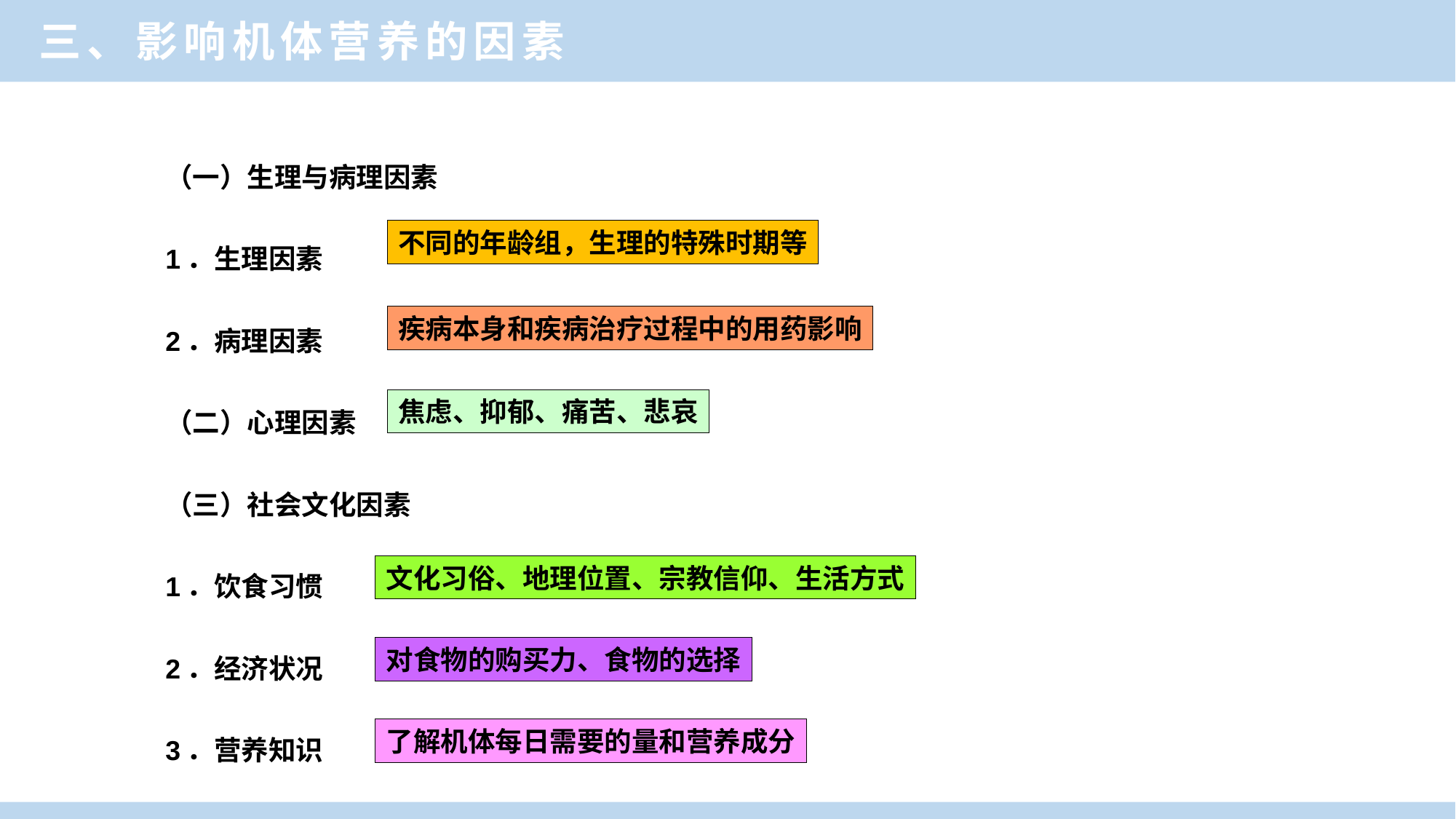

三、影响机体营养的因素
（一）生理与病理因素
1．生理因素
2．病理因素
（二）心理因素
（三）社会文化因素
1．饮食习惯
2．经济状况
3．营养知识
不同的年龄组，生理的特殊时期等
疾病本身和疾病治疗过程中的用药影响
焦虑、抑郁、痛苦、悲哀
文化习俗、地理位置、宗教信仰、生活方式
对食物的购买力、食物的选择
了解机体每日需要的量和营养成分